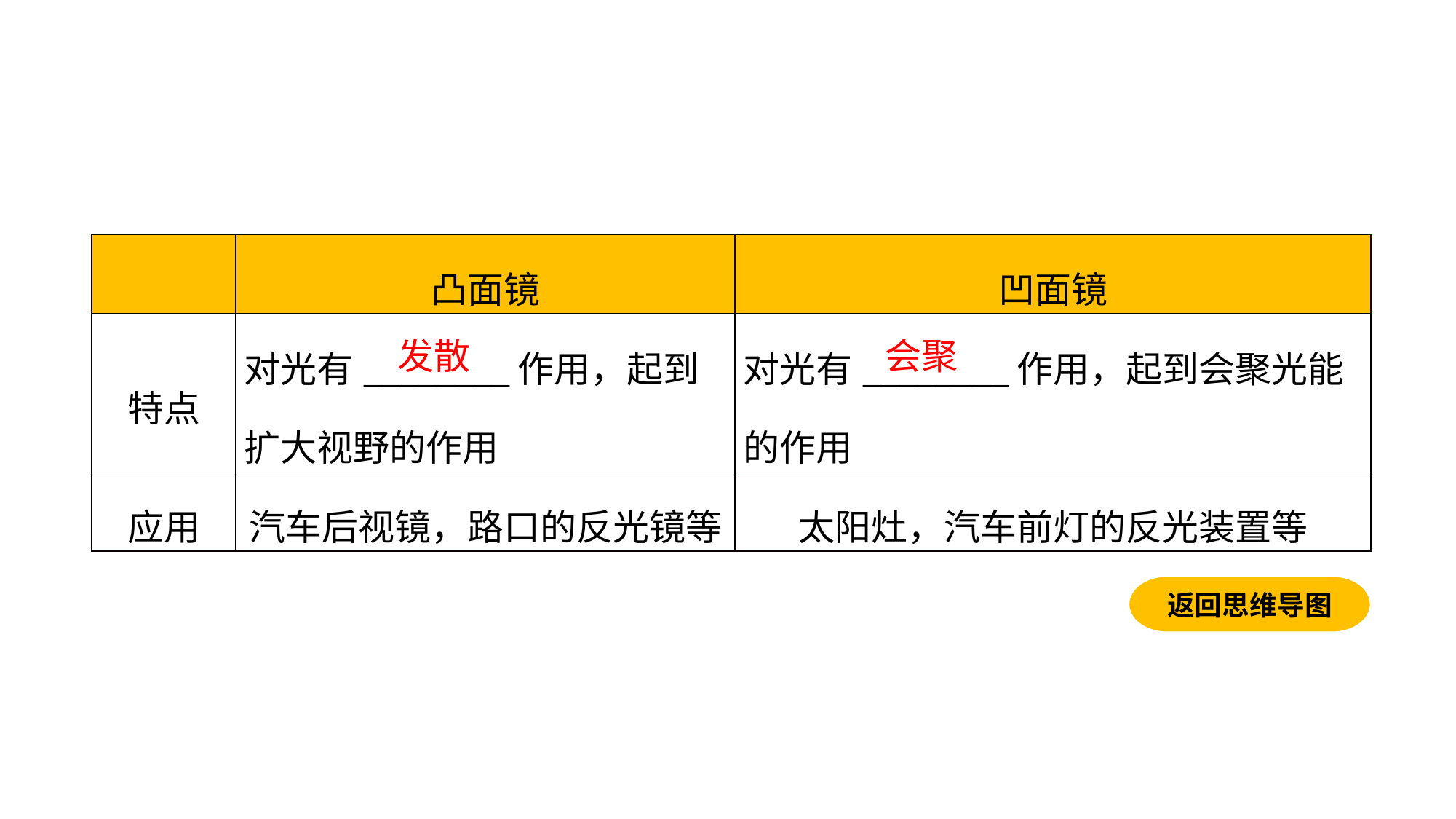

|  | 凸面镜 | 凹面镜 |
| --- | --- | --- |
| 特点 | 对光有\_\_\_\_\_\_\_\_作用，起到扩大视野的作用 | 对光有\_\_\_\_\_\_\_\_作用，起到会聚光能的作用 |
| 应用 | 汽车后视镜，路口的反光镜等 | 太阳灶，汽车前灯的反光装置等 |
发散
会聚
返回思维导图